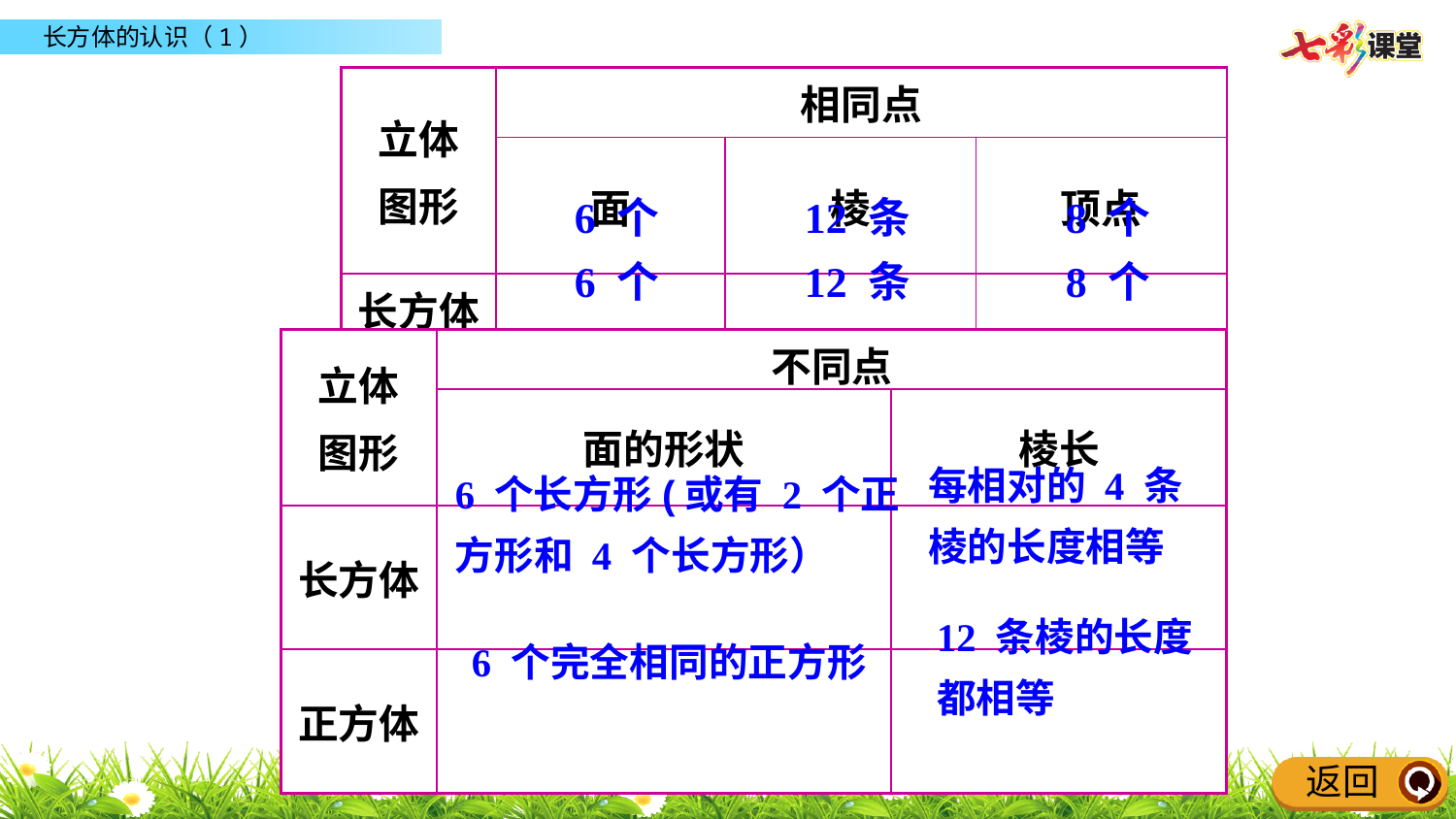

| 立体 图形 | 相同点 |  |  |
| --- | --- | --- | --- |
|  | 面 | 棱 | 顶点 |
| 长方体 |  |  |  |
| 正方体 |  |  |  |
6 个
12 条
8 个
6 个
12 条
8 个
| 立体 图形 | 不同点 |  |
| --- | --- | --- |
|  | 面的形状 | 棱长 |
| 长方体 |  |  |
| 正方体 |  |  |
每相对的 4 条棱的长度相等
6 个长方形(或有 2 个正
方形和 4 个长方形）
12 条棱的长度都相等
6 个完全相同的正方形